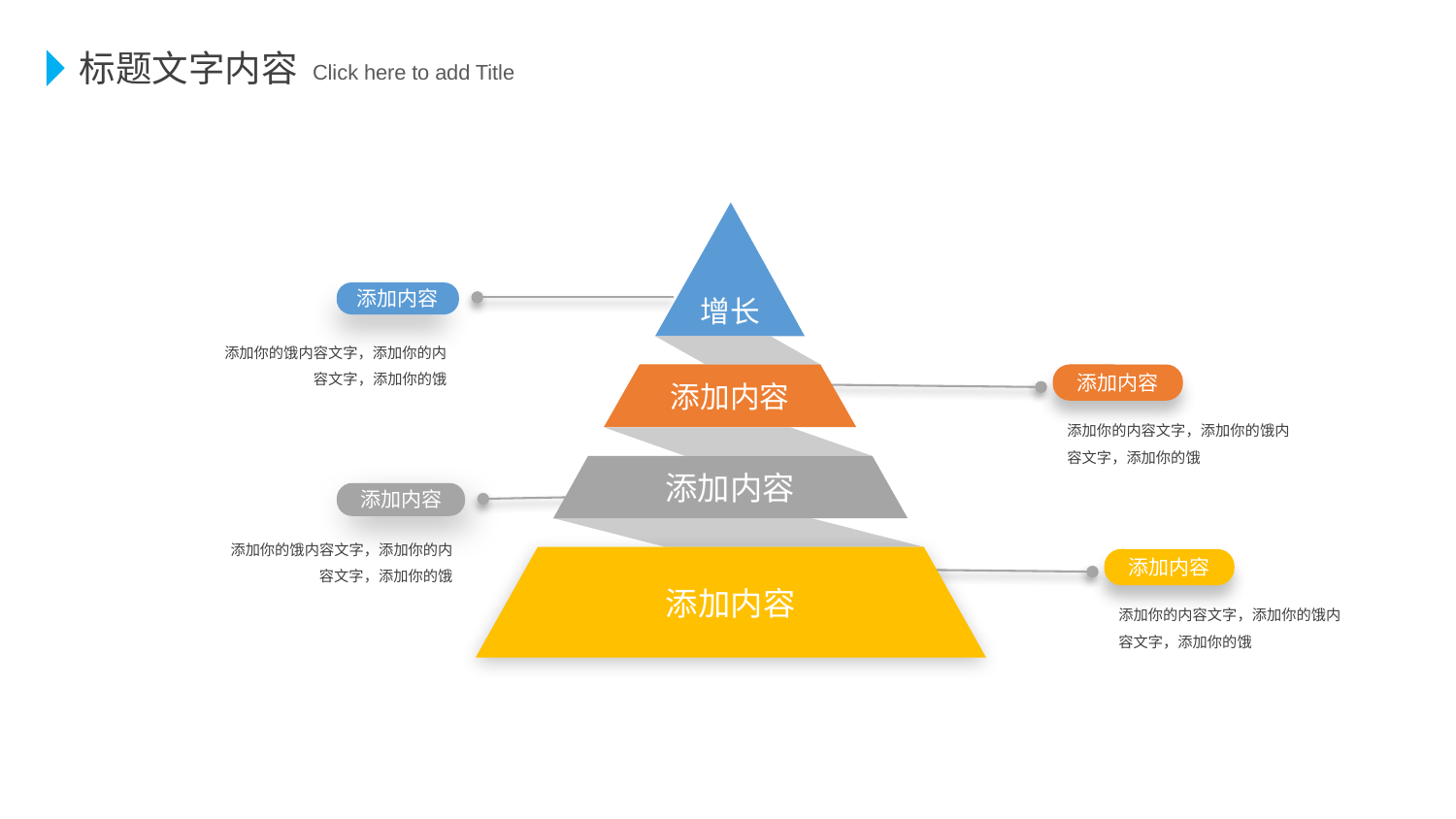

标题文字内容
  Click here to add Title

增长
添加内容

添加你的饿内容文字，添加你的内容文字，添加你的饿

添加内容

添加你的内容文字，添加你的饿内容文字，添加你的饿
添加内容

添加内容
添加内容

添加你的饿内容文字，添加你的内容文字，添加你的饿

添加内容
添加内容

添加你的内容文字，添加你的饿内容文字，添加你的饿